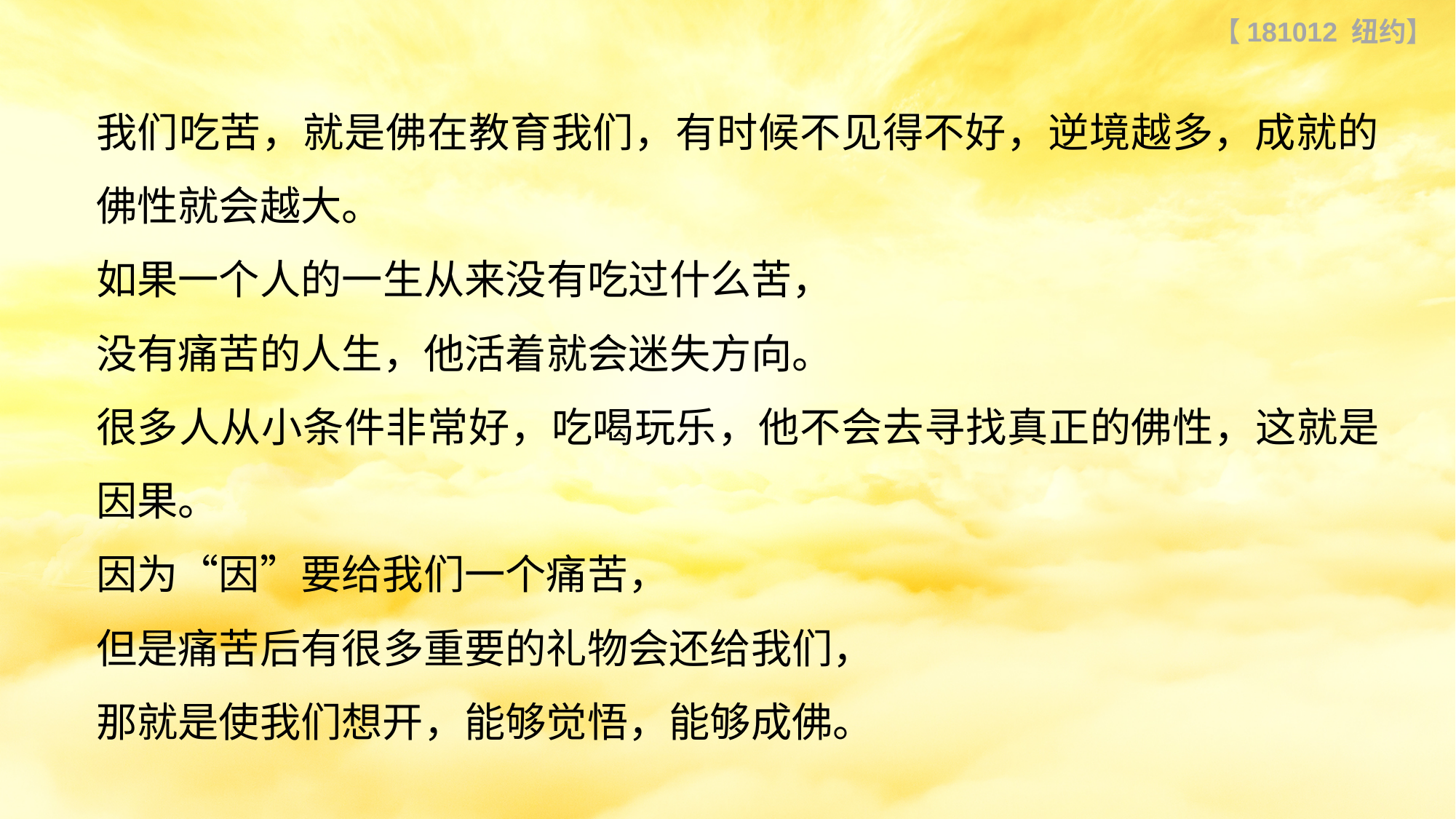

【181012 纽约】
我们吃苦，就是佛在教育我们，有时候不见得不好，逆境越多，成就的佛性就会越大。
如果一个人的一生从来没有吃过什么苦，
没有痛苦的人生，他活着就会迷失方向。
很多人从小条件非常好，吃喝玩乐，他不会去寻找真正的佛性，这就是因果。
因为“因”要给我们一个痛苦，
但是痛苦后有很多重要的礼物会还给我们，
那就是使我们想开，能够觉悟，能够成佛。